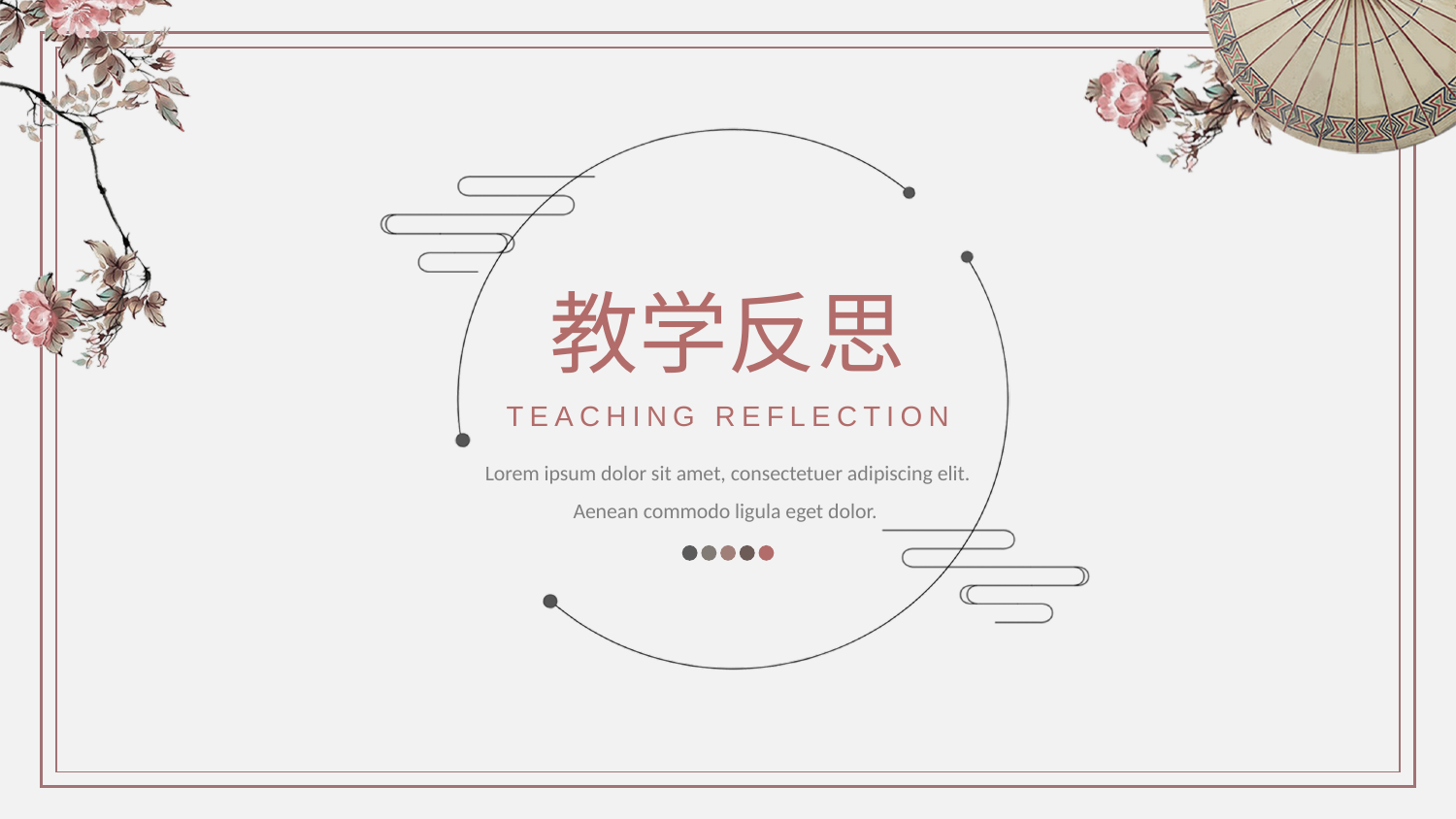

教学反思
TEACHING REFLECTION
Lorem ipsum dolor sit amet, consectetuer adipiscing elit. Aenean commodo ligula eget dolor.